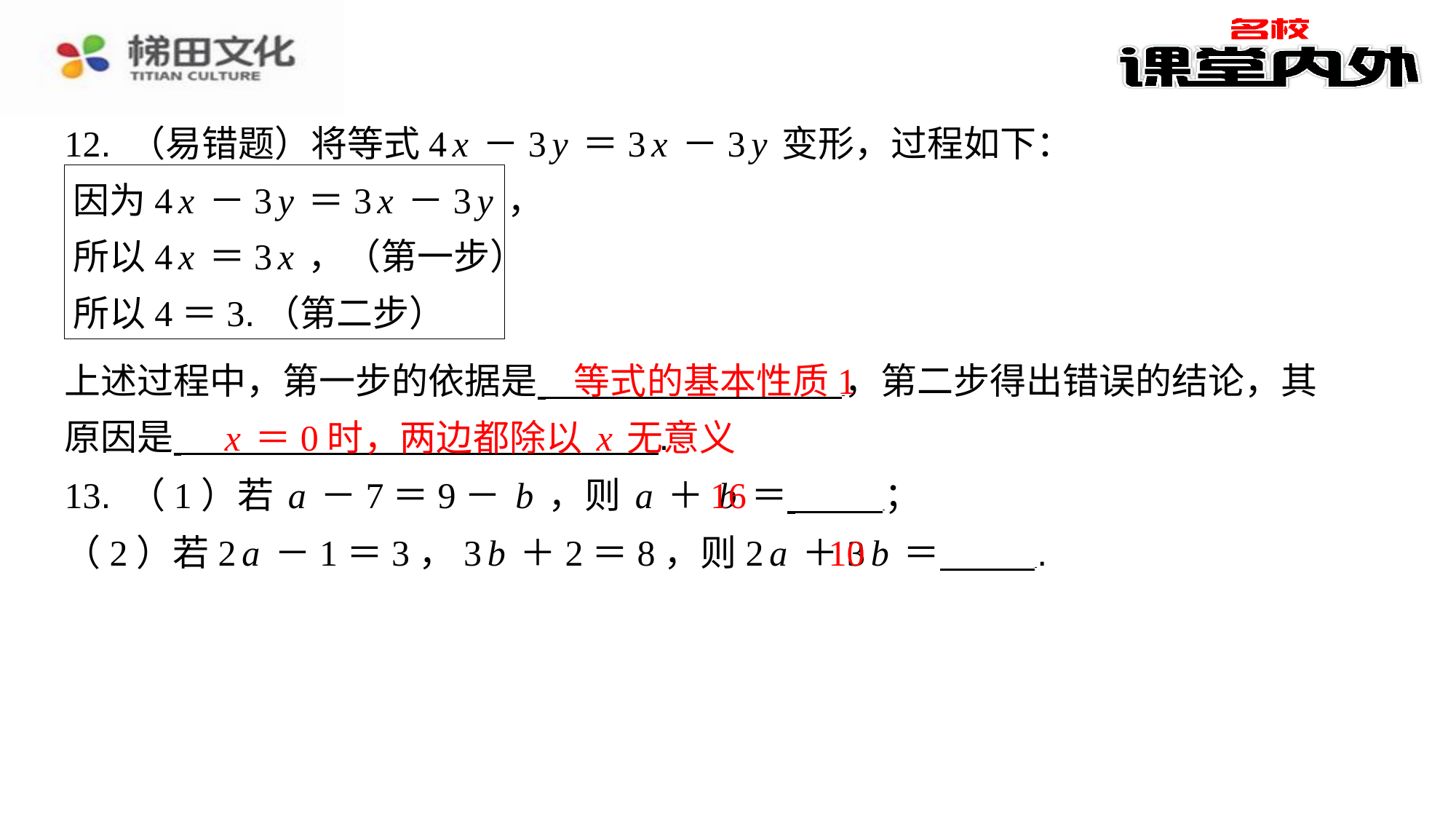

12. （易错题）将等式4x－3y＝3x－3y变形，过程如下：
因为4x－3y＝3x－3y，
所以4x＝3x，（第一步）
所以4＝3.（第二步）
​　等式的基本性质1
上述过程中，第一步的依据是                                              ，第二步得出错误的结论，其
原因是                                                                        ⁠.
​　x＝0时，两边都除以x无意义
​　16
13. （1）若a－7＝9－b，则a＋b＝               ⁠；
​　10
（2）若2a－1＝3，3b＋2＝8，则2a＋3b＝               ⁠.